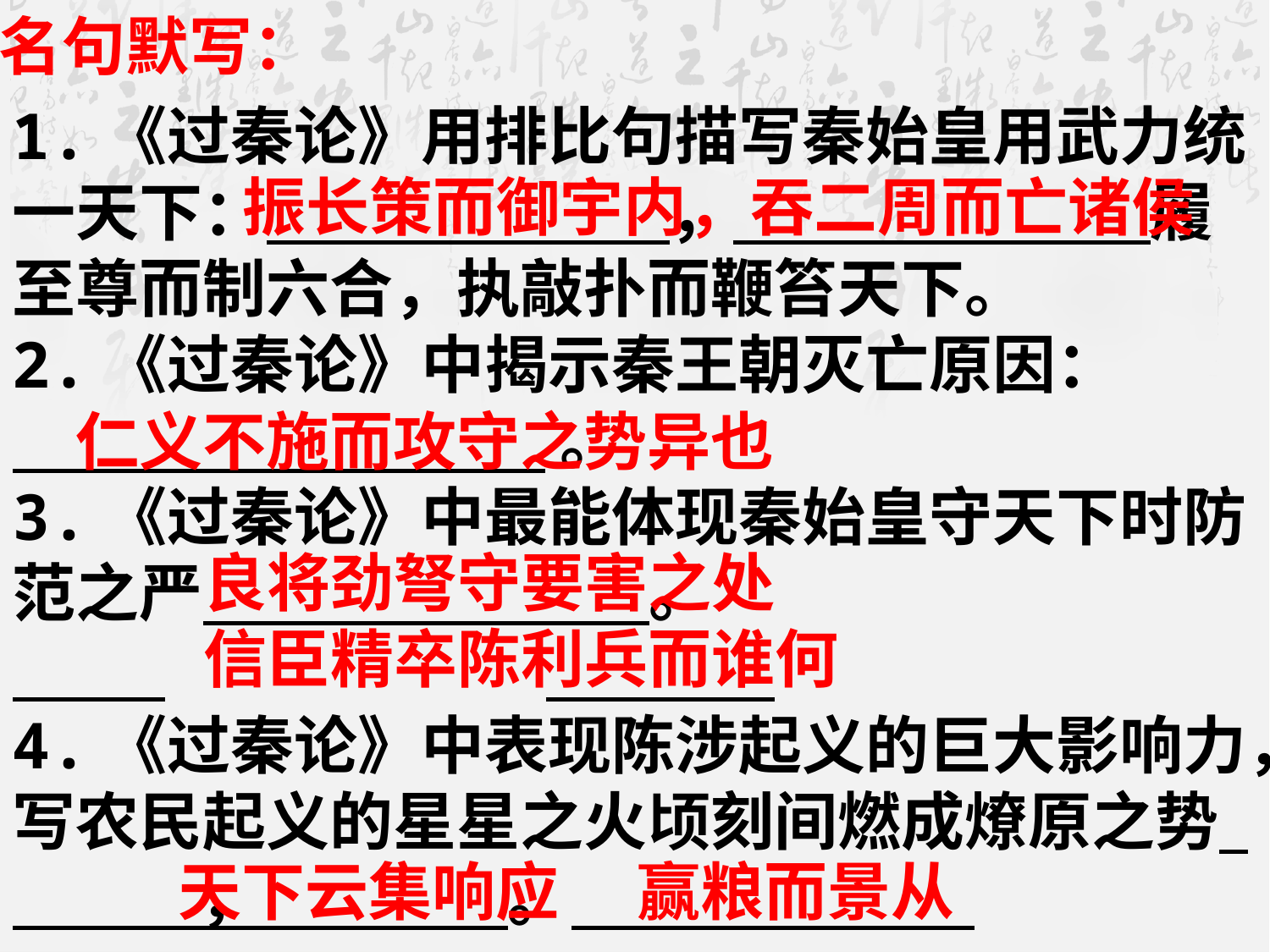

名句默写：
1.《过秦论》用排比句描写秦始皇用武力统一天下：                            ，                             履至尊而制六合，执敲扑而鞭笞天下。
2.《过秦论》中揭示秦王朝灭亡原因：
                                     。
3.《过秦论》中最能体现秦始皇守天下时防范之严                               。

4.《过秦论》中表现陈涉起义的巨大影响力，写农民起义的星星之火顷刻间燃成燎原之势                ，                 。
振长策而御宇内，吞二周而亡诸侯
仁义不施而攻守之势异也
良将劲弩守要害之处
信臣精卒陈利兵而谁何
天下云集响应　 赢粮而景从